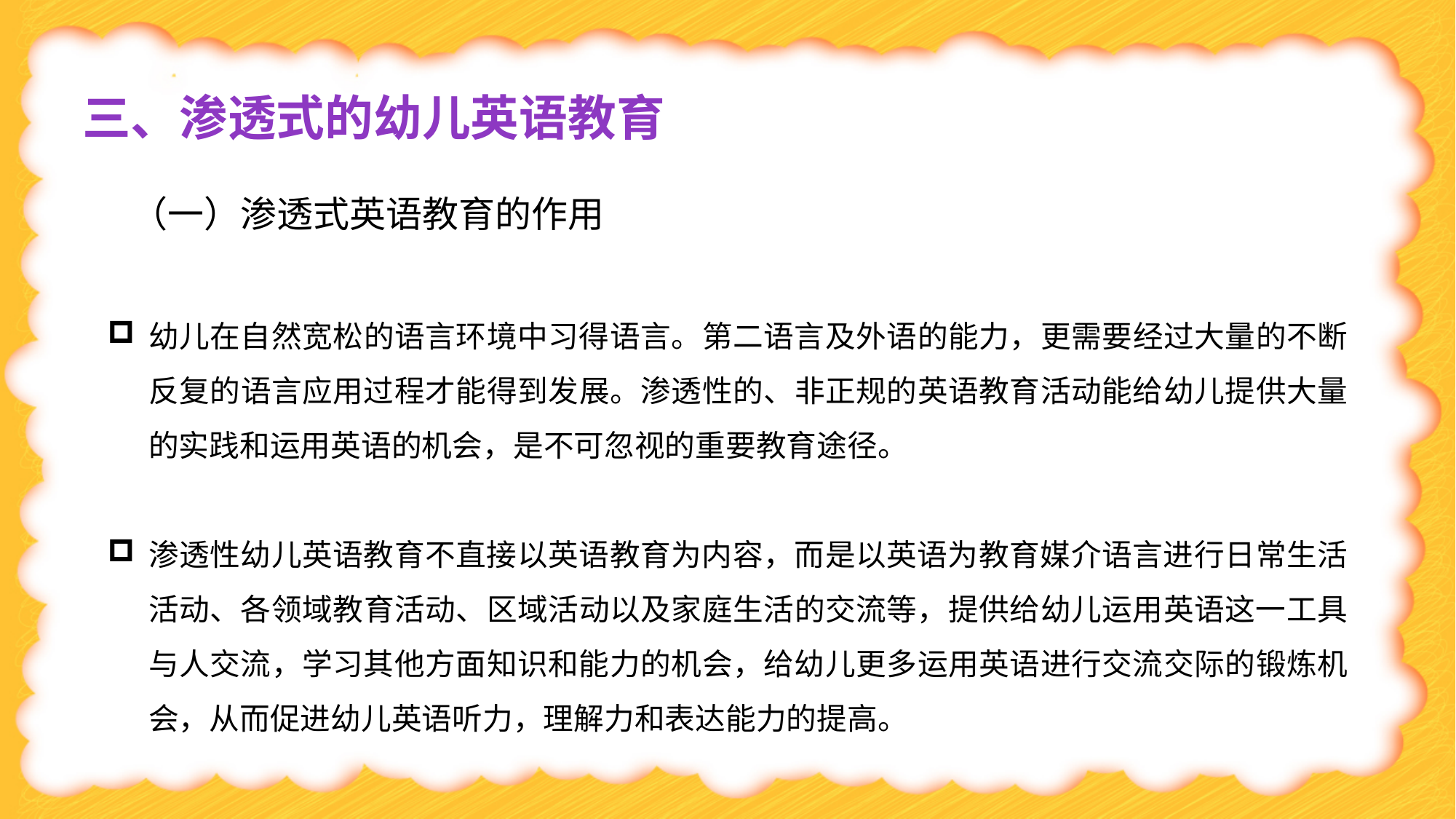

三、渗透式的幼儿英语教育

（一）渗透式英语教育的作用
幼儿在自然宽松的语言环境中习得语言。第二语言及外语的能力，更需要经过大量的不断反复的语言应用过程才能得到发展。渗透性的、非正规的英语教育活动能给幼儿提供大量的实践和运用英语的机会，是不可忽视的重要教育途径。

渗透性幼儿英语教育不直接以英语教育为内容，而是以英语为教育媒介语言进行日常生活活动、各领域教育活动、区域活动以及家庭生活的交流等，提供给幼儿运用英语这一工具与人交流，学习其他方面知识和能力的机会，给幼儿更多运用英语进行交流交际的锻炼机会，从而促进幼儿英语听力，理解力和表达能力的提高。